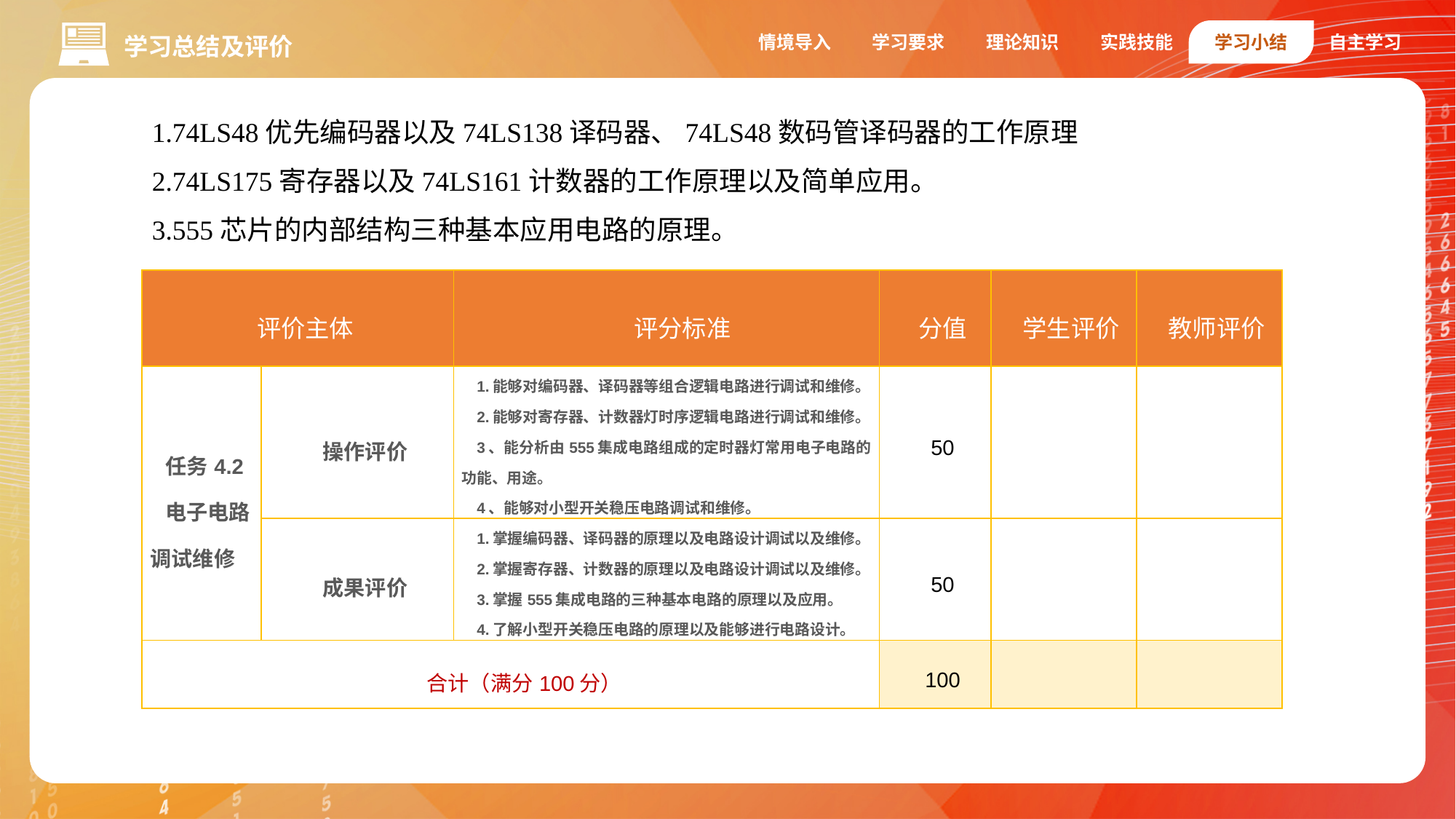

情境导入
学习要求
理论知识
实践技能
学习小结
自主学习

学习总结及评价
1.74LS48优先编码器以及74LS138译码器、74LS48数码管译码器的工作原理
2.74LS175寄存器以及74LS161计数器的工作原理以及简单应用。
3.555芯片的内部结构三种基本应用电路的原理。
| 评价主体 |  | 评分标准 | 分值 | 学生评价 | 教师评价 |
| --- | --- | --- | --- | --- | --- |
| 任务4.2 电子电路调试维修 | 操作评价 | 1.能够对编码器、译码器等组合逻辑电路进行调试和维修。 2.能够对寄存器、计数器灯时序逻辑电路进行调试和维修。 3、能分析由555集成电路组成的定时器灯常用电子电路的功能、用途。 4、能够对小型开关稳压电路调试和维修。 | 50 |  |  |
|  | 成果评价 | 1.掌握编码器、译码器的原理以及电路设计调试以及维修。 2.掌握寄存器、计数器的原理以及电路设计调试以及维修。 3.掌握555集成电路的三种基本电路的原理以及应用。 4.了解小型开关稳压电路的原理以及能够进行电路设计。 | 50 |  |  |
| 合计（满分100分） |  |  | 100 |  |  |